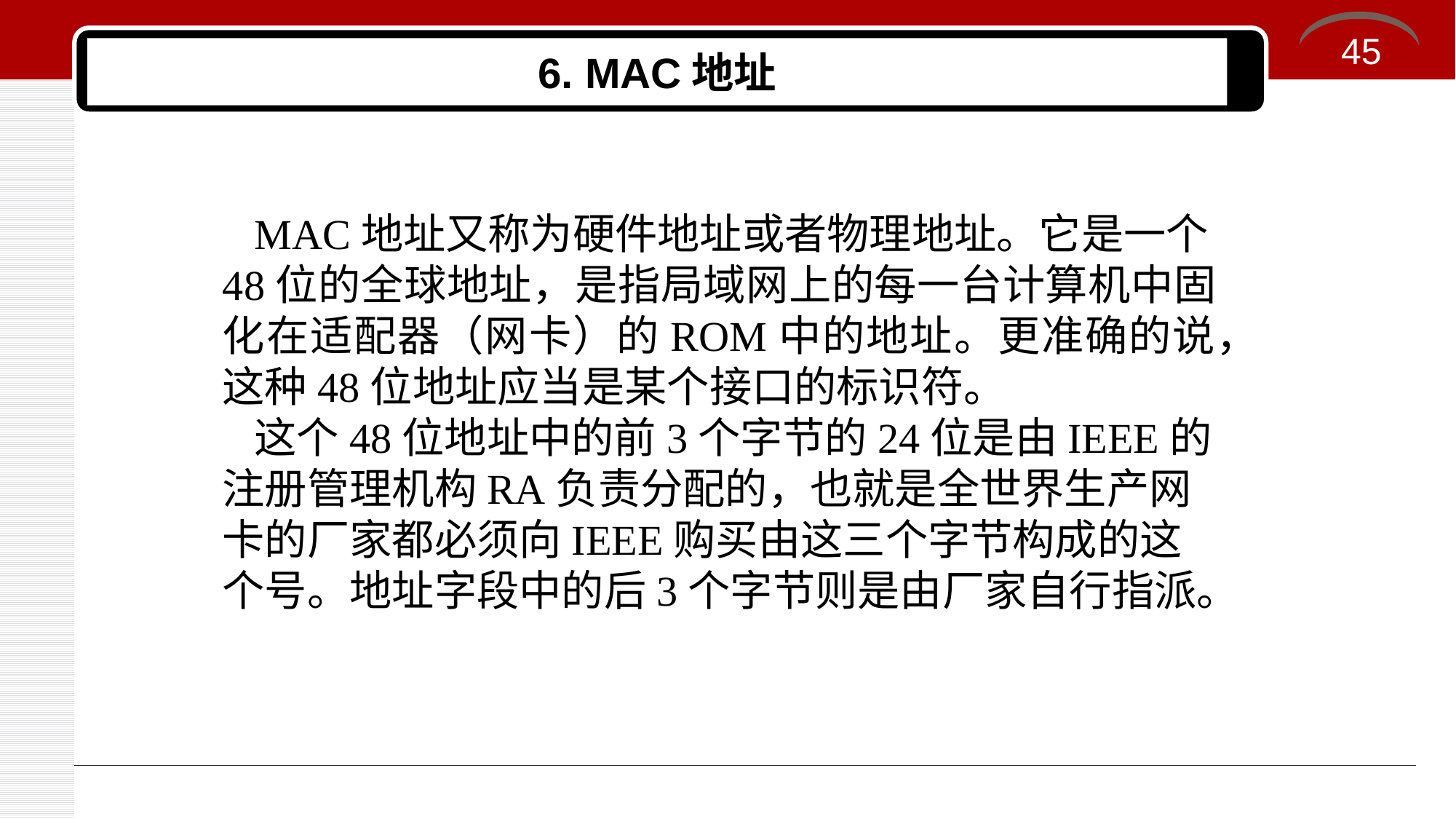

45
# 6. MAC地址
MAC地址又称为硬件地址或者物理地址。它是一个48位的全球地址，是指局域网上的每一台计算机中固化在适配器（网卡）的ROM中的地址。更准确的说，这种48位地址应当是某个接口的标识符。
这个48位地址中的前3个字节的24位是由IEEE的注册管理机构RA负责分配的，也就是全世界生产网卡的厂家都必须向IEEE购买由这三个字节构成的这个号。地址字段中的后3个字节则是由厂家自行指派。